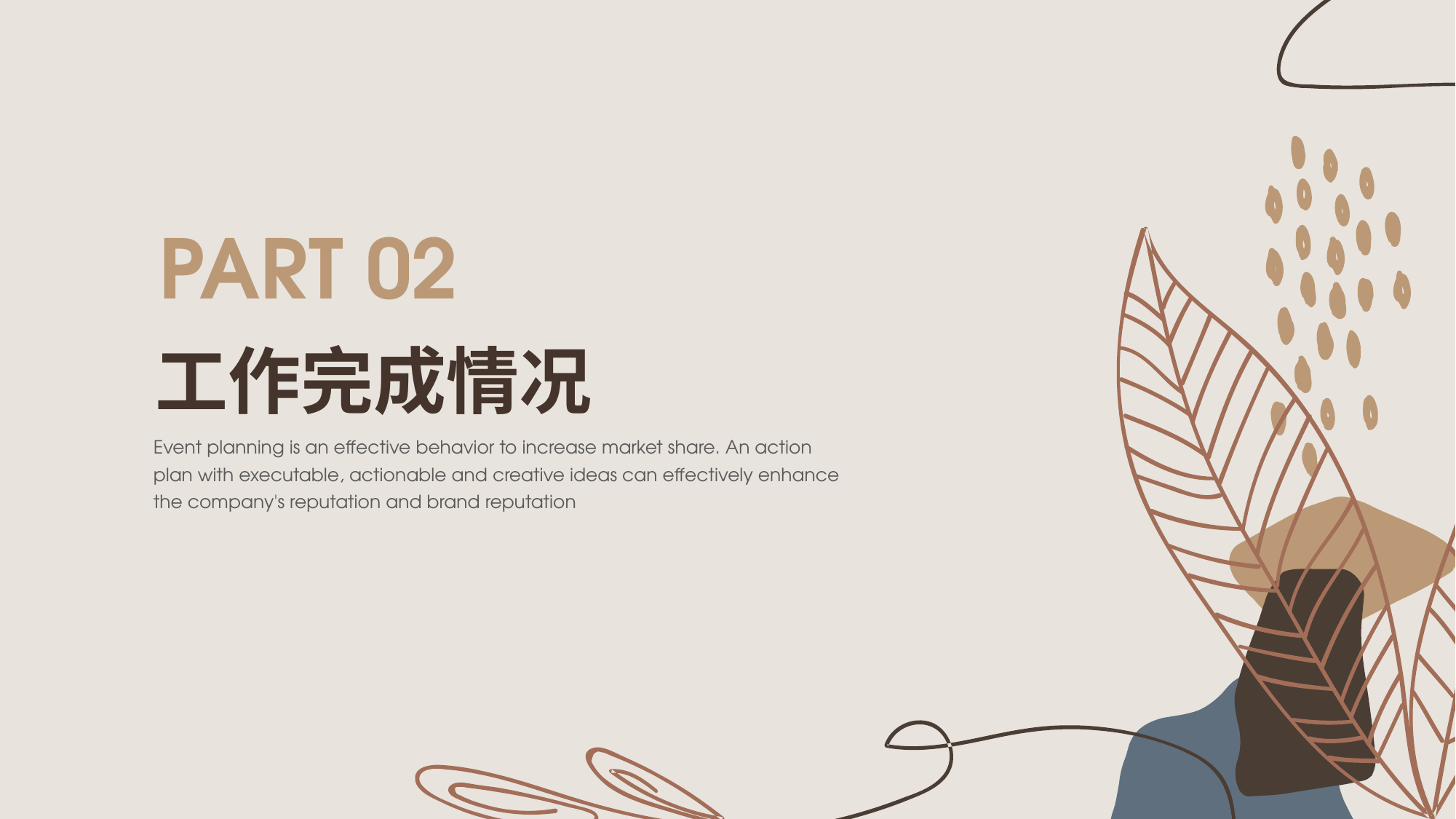

PART 02

工作完成情况

Event planning is an effective behavior to increase market share. An action plan with executable, actionable and creative ideas can effectively enhance the company's reputation and brand reputation